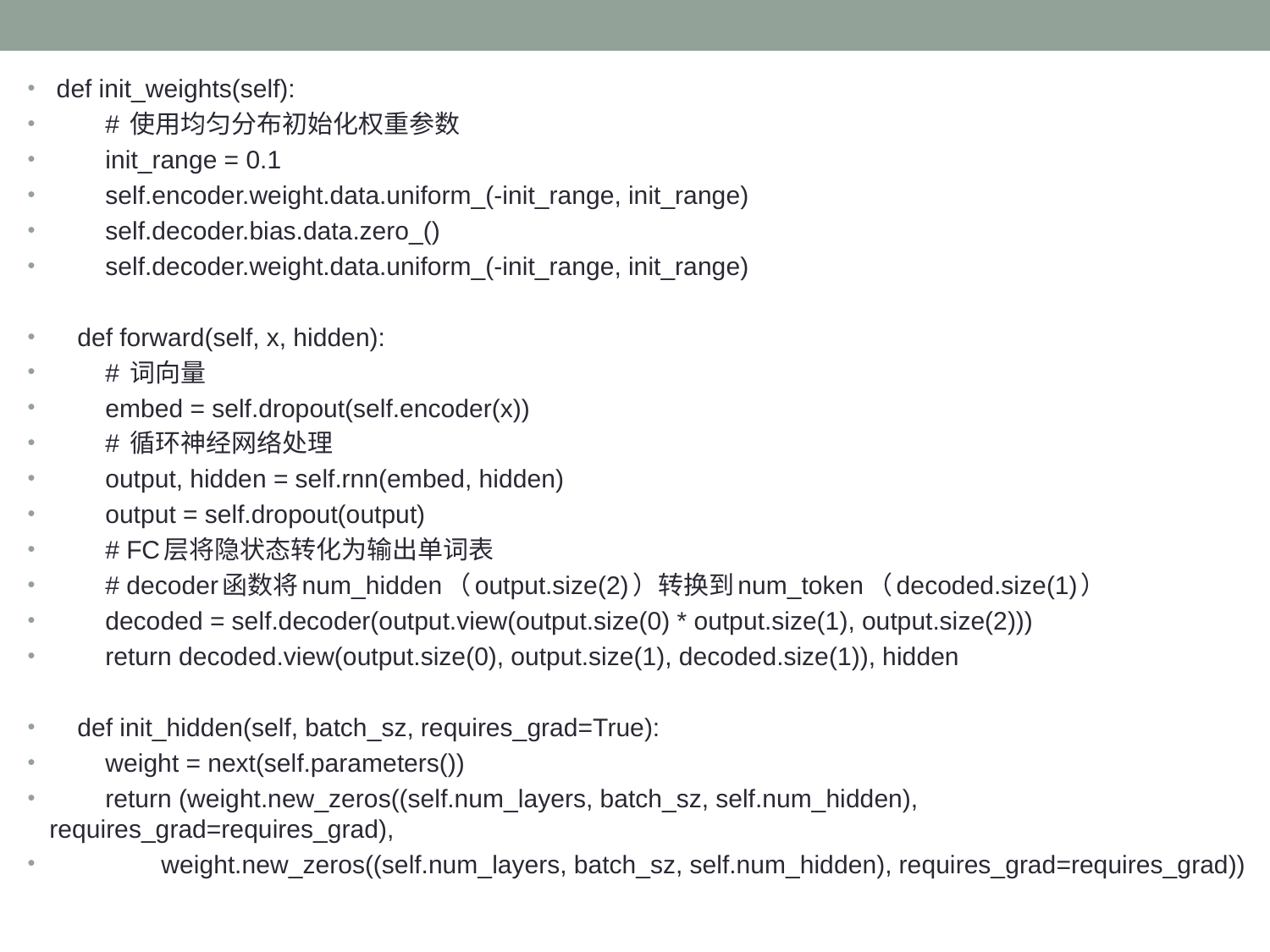

def init_weights(self):
        # 使用均匀分布初始化权重参数
        init_range = 0.1
        self.encoder.weight.data.uniform_(-init_range, init_range)
        self.decoder.bias.data.zero_()
        self.decoder.weight.data.uniform_(-init_range, init_range)

    def forward(self, x, hidden):
        # 词向量
        embed = self.dropout(self.encoder(x))
        # 循环神经网络处理
        output, hidden = self.rnn(embed, hidden)
        output = self.dropout(output)
        # FC层将隐状态转化为输出单词表
        # decoder函数将num_hidden（output.size(2)）转换到num_token（decoded.size(1)）
        decoded = self.decoder(output.view(output.size(0) * output.size(1), output.size(2)))
        return decoded.view(output.size(0), output.size(1), decoded.size(1)), hidden

    def init_hidden(self, batch_sz, requires_grad=True):
        weight = next(self.parameters())
        return (weight.new_zeros((self.num_layers, batch_sz, self.num_hidden), requires_grad=requires_grad),
                weight.new_zeros((self.num_layers, batch_sz, self.num_hidden), requires_grad=requires_grad))